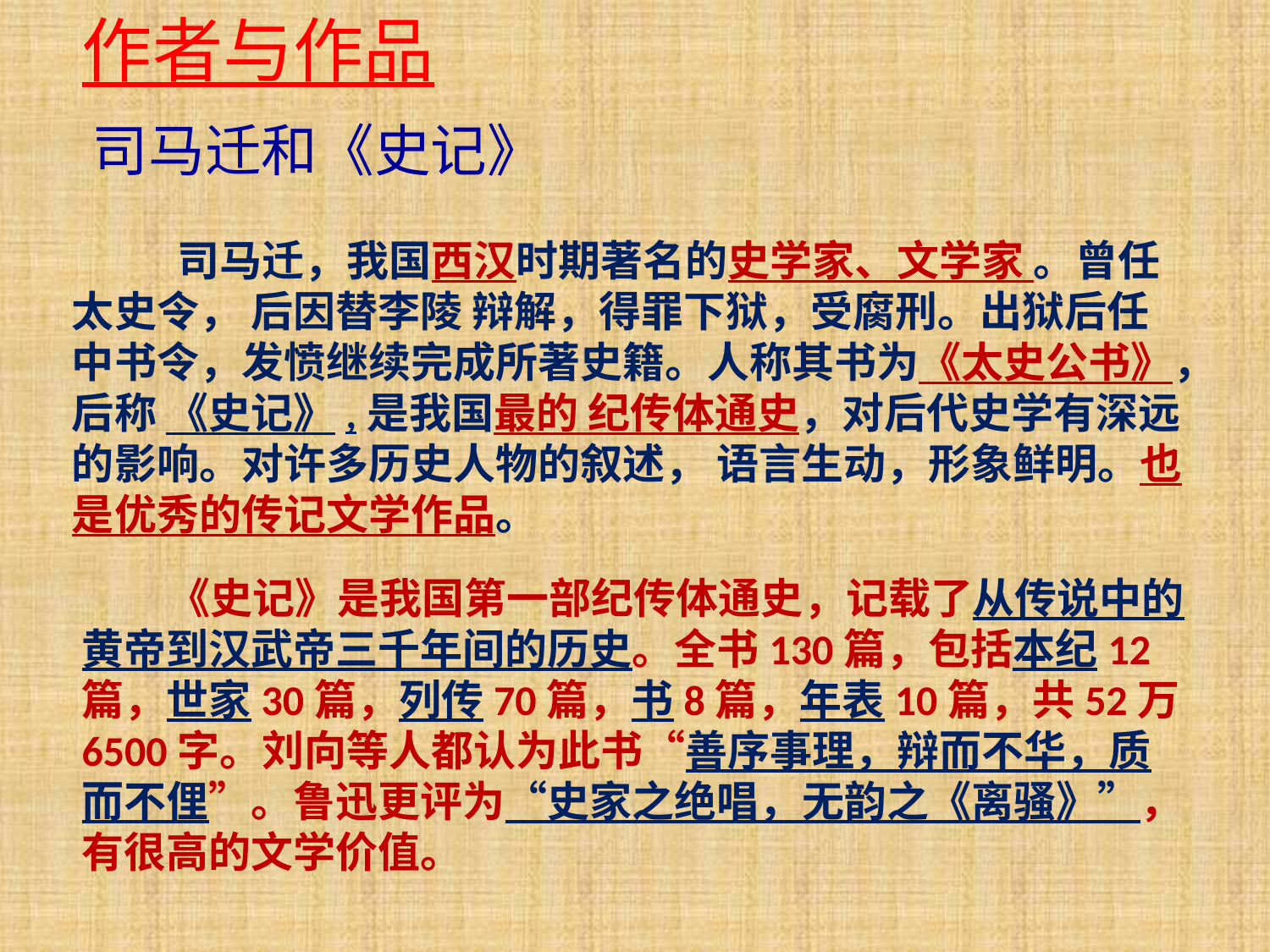

作者与作品
司马迁和《史记》
          司马迁，我国西汉时期著名的史学家、文学家 。曾任太史令， 后因替李陵 辩解，得罪下狱，受腐刑。出狱后任中书令，发愤继续完成所著史籍。人称其书为《太史公书》，后称 《史记》,是我国最的 纪传体通史，对后代史学有深远的影响。对许多历史人物的叙述， 语言生动，形象鲜明。也是优秀的传记文学作品。
        《史记》是我国第一部纪传体通史，记载了从传说中的黄帝到汉武帝三千年间的历史。全书130篇，包括本纪12篇，世家30篇，列传70篇，书8篇，年表10篇，共52万6500字。刘向等人都认为此书“善序事理，辩而不华，质而不俚”。鲁迅更评为“史家之绝唱，无韵之《离骚》”，有很高的文学价值。